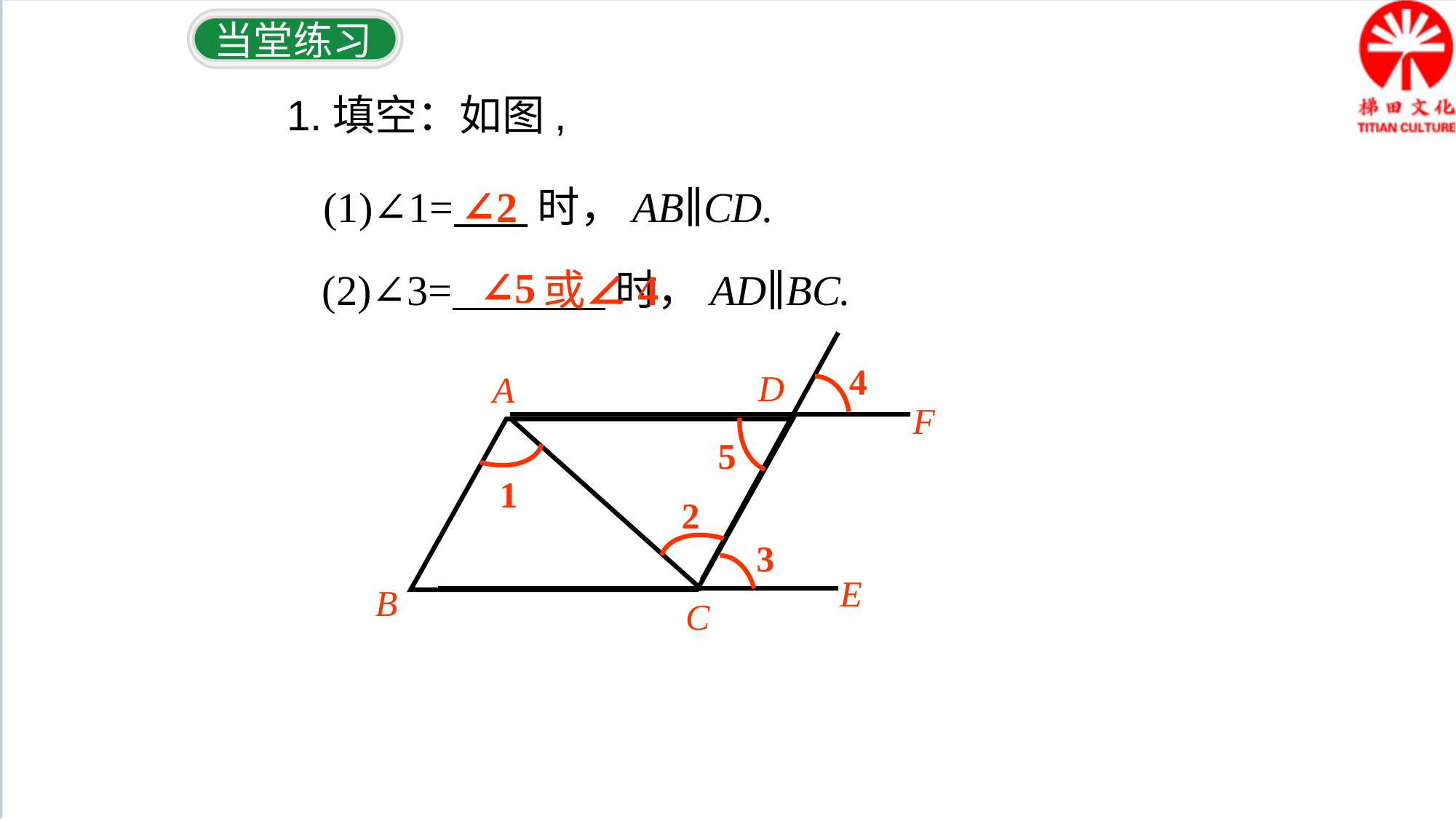

当堂练习
1.填空：如图,
(1)∠1=       时，AB∥CD.
∠2
∠5
或∠4
 (2)∠3=              时，AD∥BC.

4
A

F

5
1
2

3

E
B
C

D